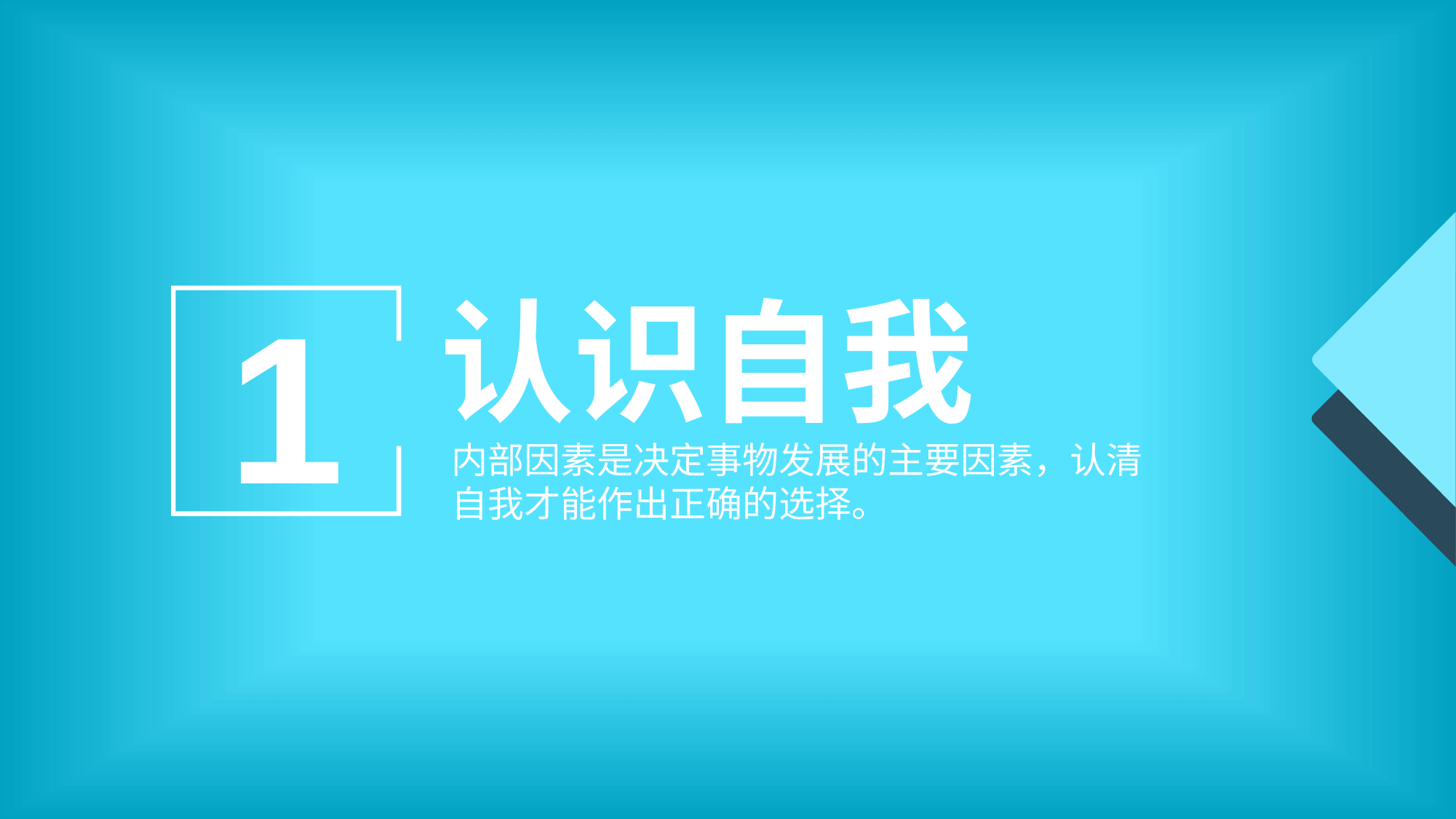

1
认识自我

内部因素是决定事物发展的主要因素，认清自我才能作出正确的选择。